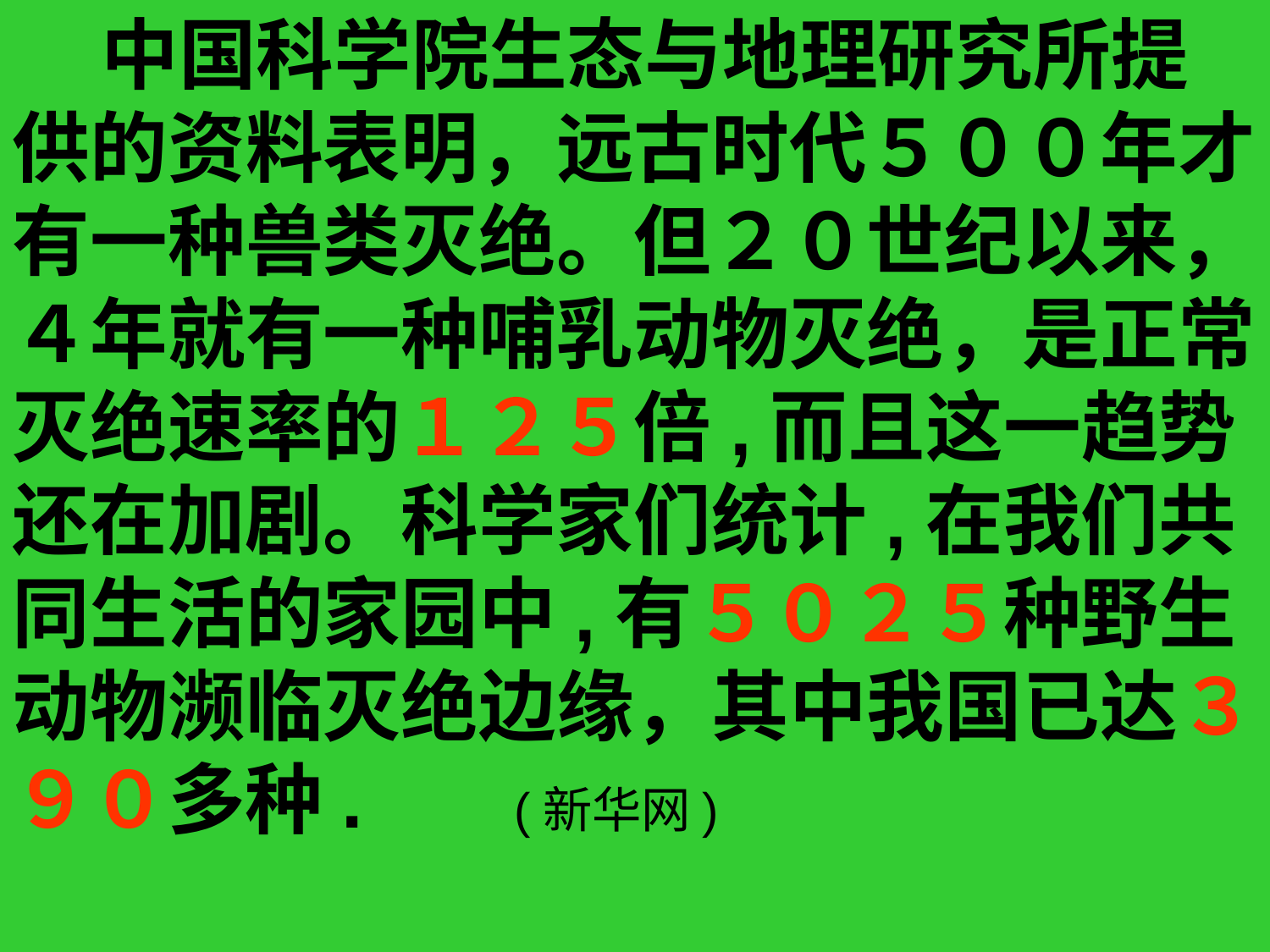

中国科学院生态与地理研究所提供的资料表明，远古时代５００年才有一种兽类灭绝。但２０世纪以来，４年就有一种哺乳动物灭绝，是正常灭绝速率的１２５倍,而且这一趋势还在加剧。科学家们统计,在我们共同生活的家园中,有５０２５种野生动物濒临灭绝边缘，其中我国已达３９０多种.       (新华网)